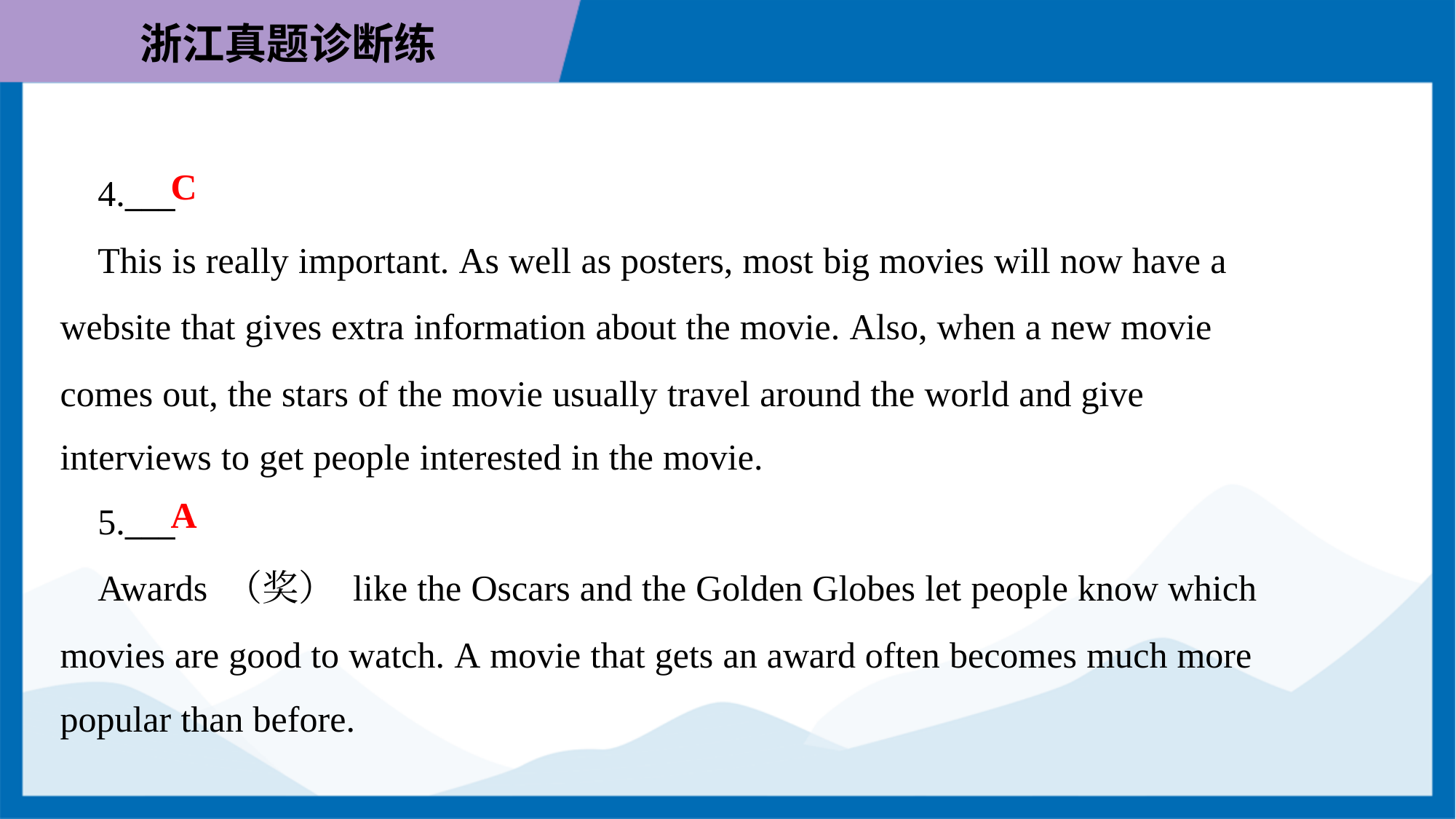

C
    4.___
    This is really important. As well as posters, most big movies will now have a
website that gives extra information about the movie. Also, when a new movie
comes out, the stars of the movie usually travel around the world and give
interviews to get people interested in the movie.
A
    5.___
    Awards （奖） like the Oscars and the Golden Globes let people know which
movies are good to watch. A movie that gets an award often becomes much more
popular than before.